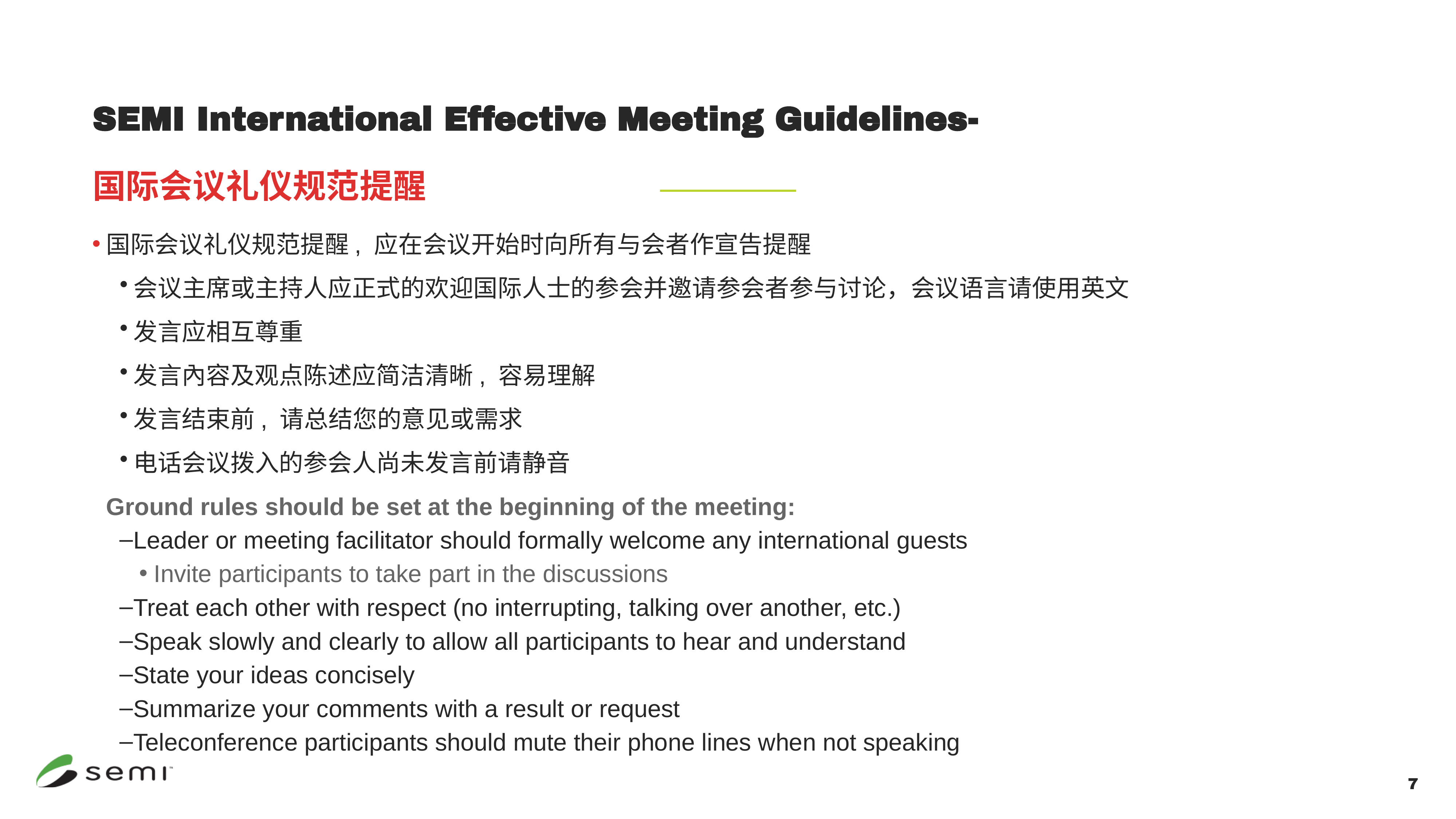

SEMI International Effective Meeting Guidelines-
国际会议礼仪规范提醒

国际会议礼仪规范提醒, 应在会议开始时向所有与会者作宣告提醒
会议主席或主持人应正式的欢迎国际人士的参会并邀请参会者参与讨论，会议语言请使用英文
发言应相互尊重
发言內容及观点陈述应简洁清晰, 容易理解
发言结束前, 请总结您的意见或需求
电话会议拨入的参会人尚未发言前请静音
	Ground rules should be set at the beginning of the meeting:
Leader or meeting facilitator should formally welcome any international guests
Invite participants to take part in the discussions
Treat each other with respect (no interrupting, talking over another, etc.)
Speak slowly and clearly to allow all participants to hear and understand
State your ideas concisely
Summarize your comments with a result or request
Teleconference participants should mute their phone lines when not speaking